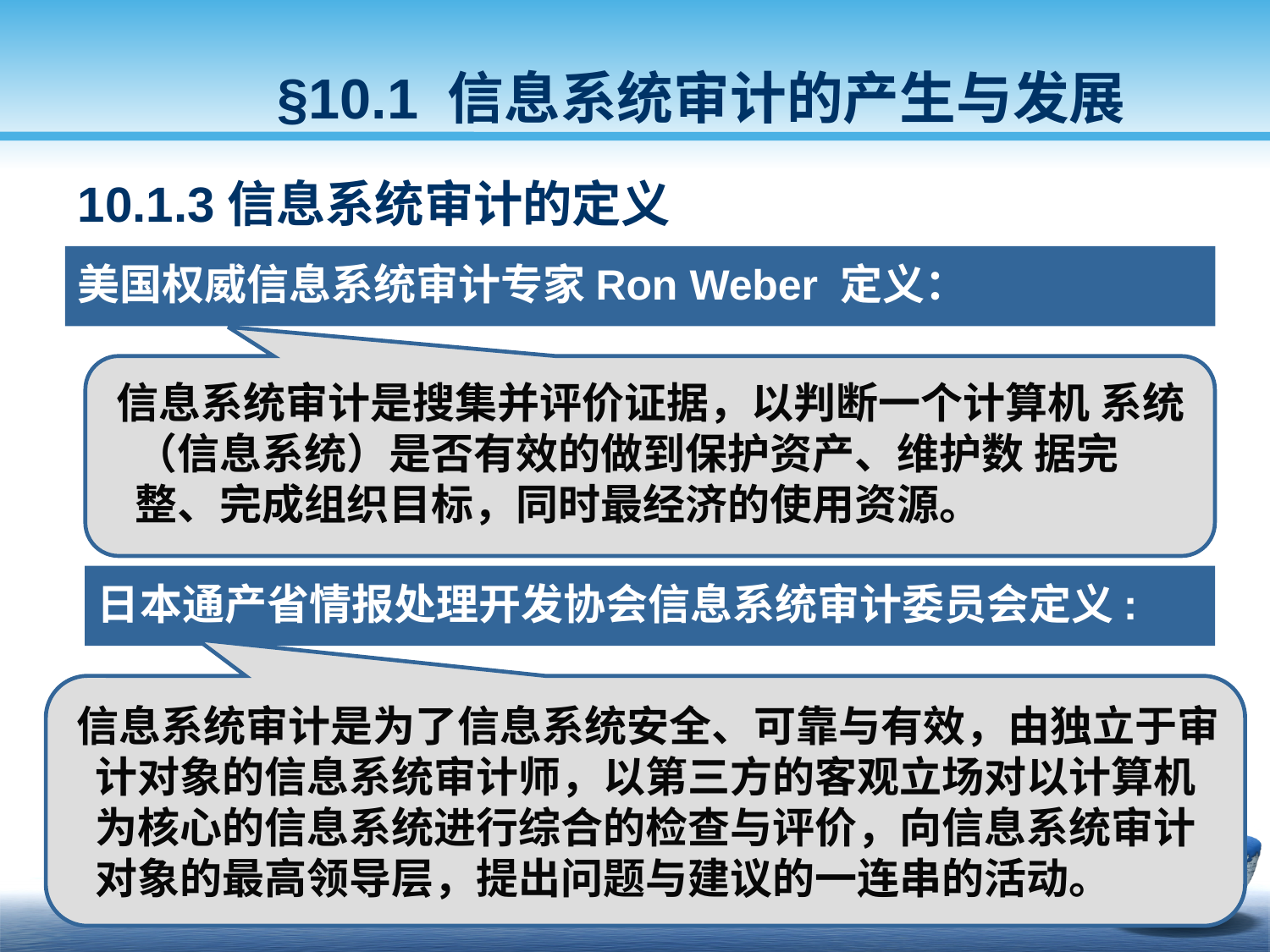

§10.1 信息系统审计的产生与发展
10.1.3信息系统审计的定义
美国权威信息系统审计专家Ron Weber 定义：

  信息系统审计是搜集并评价证据，以判断一个计算机 系统（信息系统）是否有效的做到保护资产、维护数 据完整、完成组织目标，同时最经济的使用资源。
日本通产省情报处理开发协会信息系统审计委员会定义:

  信息系统审计是为了信息系统安全、可靠与有效，由独立于审计对象的信息系统审计师，以第三方的客观立场对以计算机为核心的信息系统进行综合的检查与评价，向信息系统审计对象的最高领导层，提出问题与建议的一连串的活动。